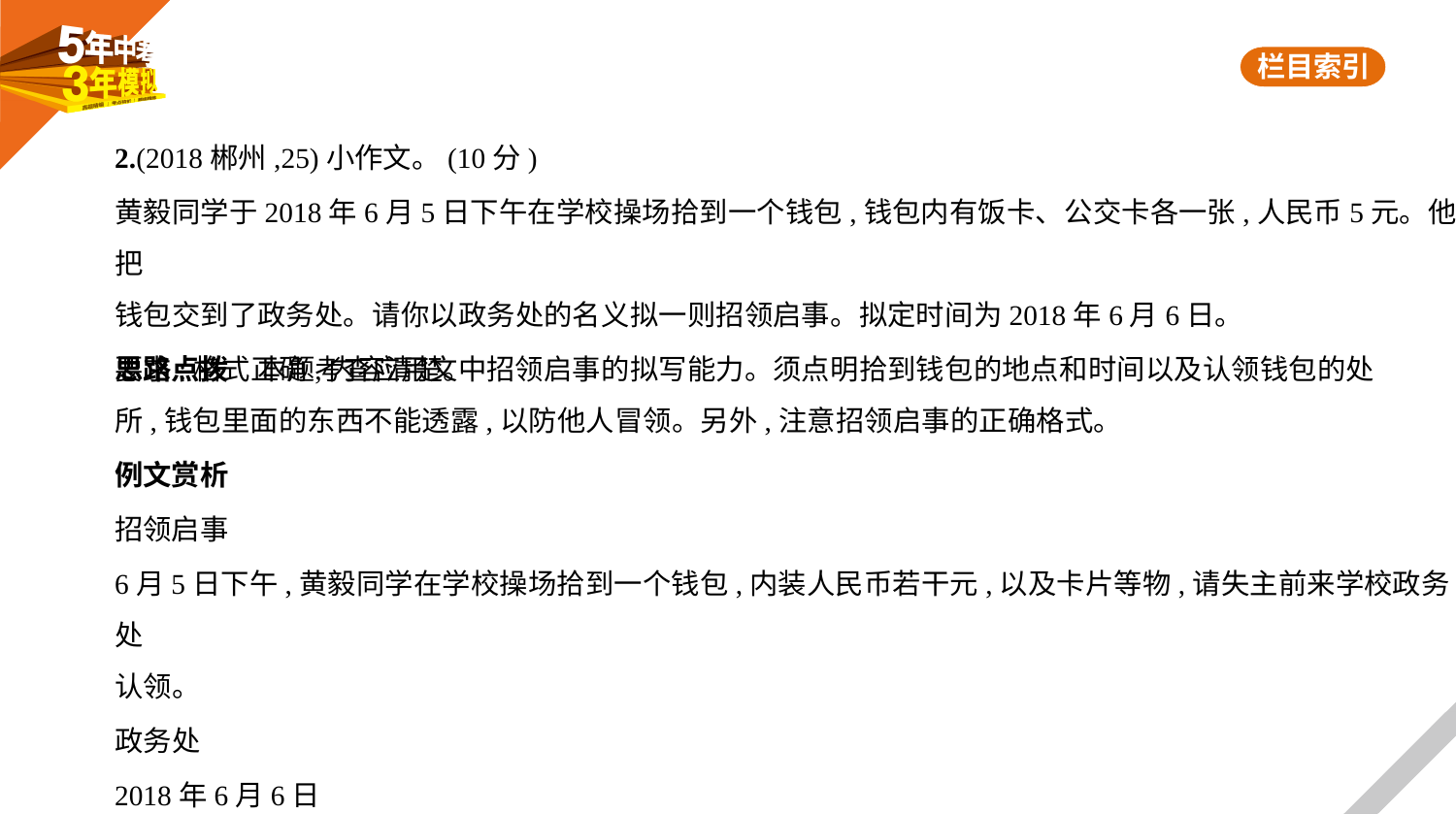

2.(2018郴州,25)小作文。(10分)
黄毅同学于2018年6月5日下午在学校操场拾到一个钱包,钱包内有饭卡、公交卡各一张,人民币5元。他把
钱包交到了政务处。请你以政务处的名义拟一则招领启事。拟定时间为2018年6月6日。
要求:格式正确,内容清楚。
思路点拨　本题考查应用文中招领启事的拟写能力。须点明拾到钱包的地点和时间以及认领钱包的处
所,钱包里面的东西不能透露,以防他人冒领。另外,注意招领启事的正确格式。
例文赏析
招领启事
6月5日下午,黄毅同学在学校操场拾到一个钱包,内装人民币若干元,以及卡片等物,请失主前来学校政务处
认领。
政务处
2018年6月6日